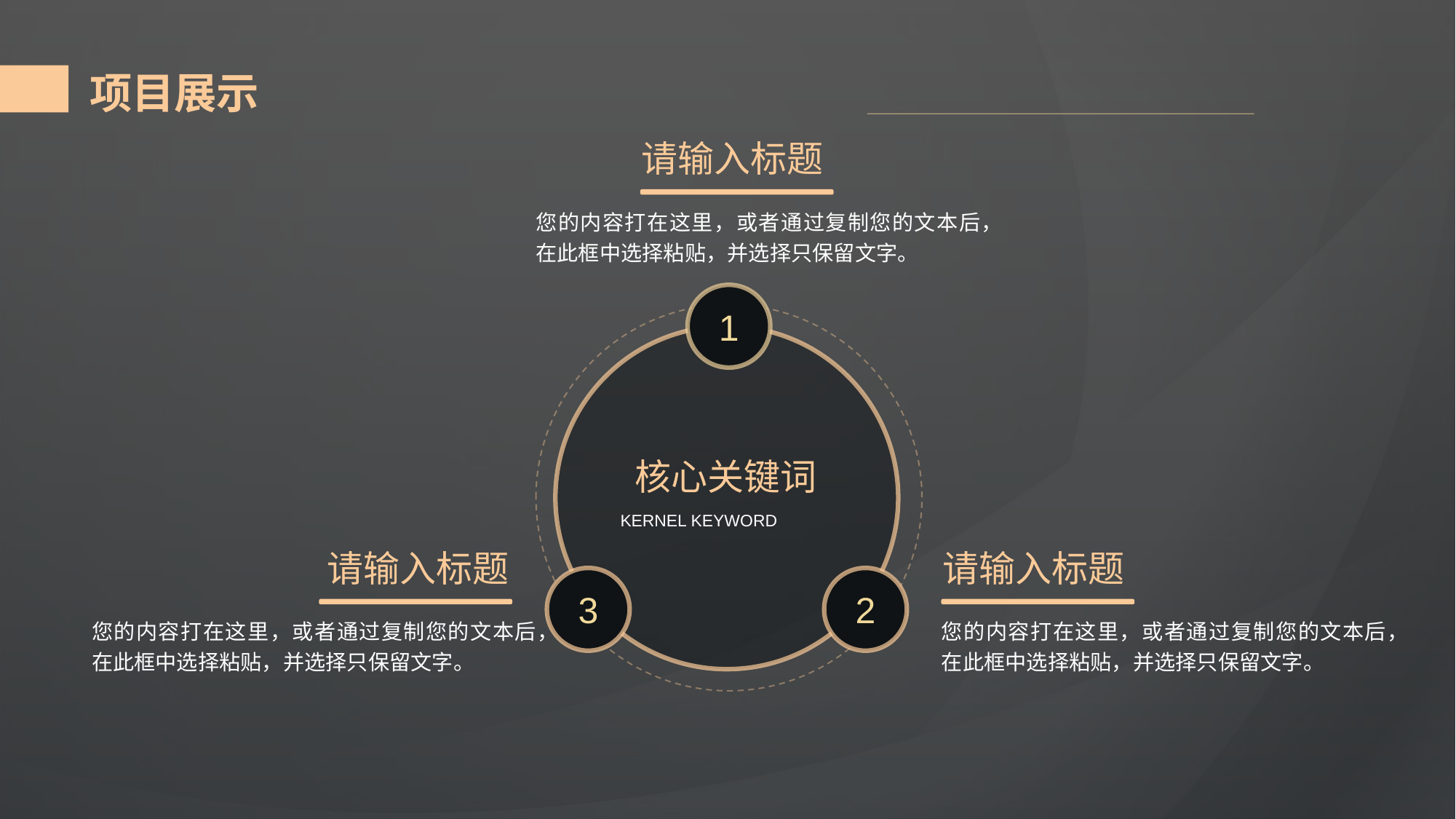

# 项目展示
请输入标题

您的内容打在这里，或者通过复制您的文本后，在此框中选择粘贴，并选择只保留文字。
1

3
2
核心关键词
KERNEL KEYWORD
请输入标题
请输入标题

您的内容打在这里，或者通过复制您的文本后，在此框中选择粘贴，并选择只保留文字。
您的内容打在这里，或者通过复制您的文本后，在此框中选择粘贴，并选择只保留文字。